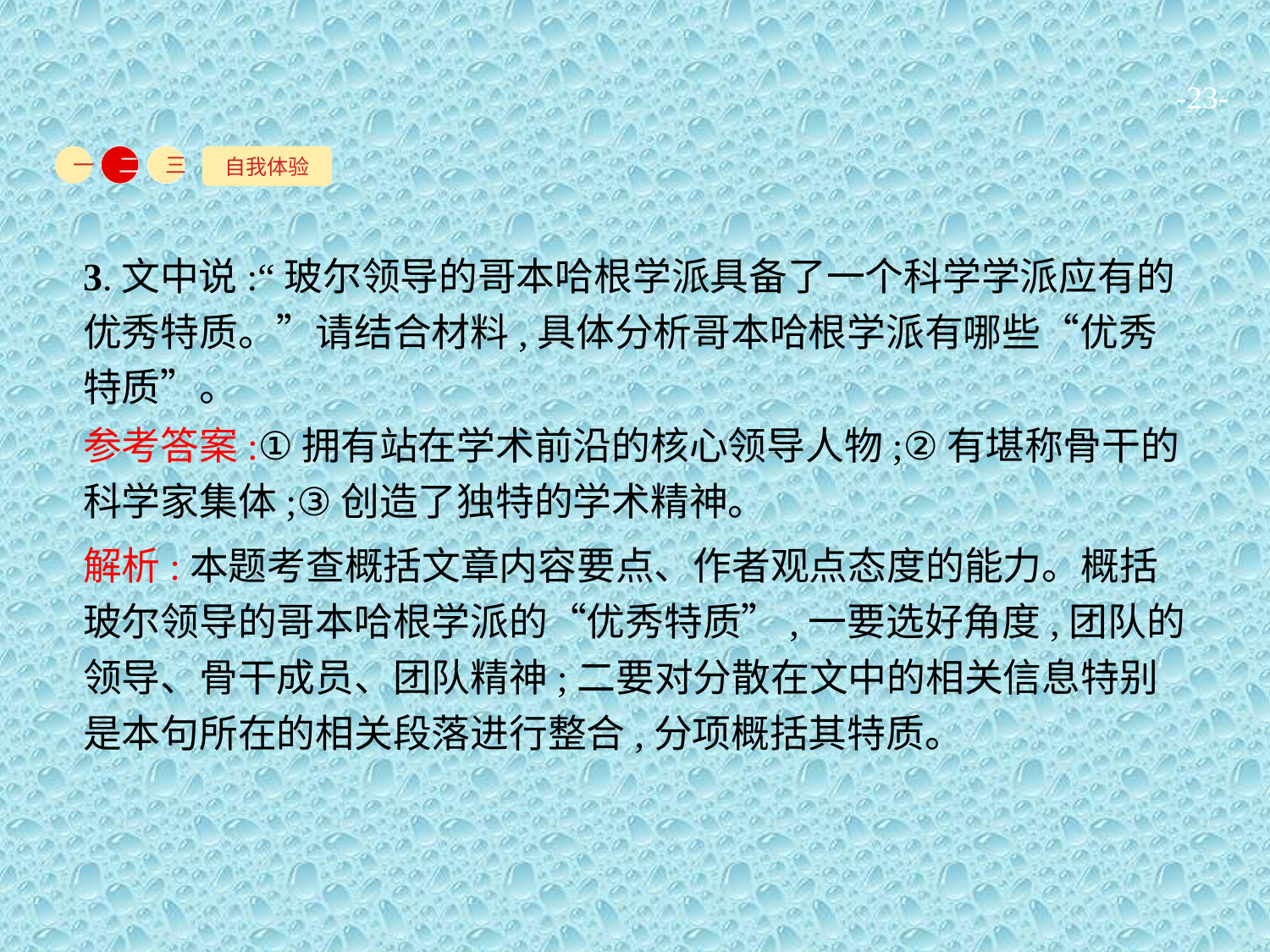

-23-
自我体验
一
二
三
3.文中说:“玻尔领导的哥本哈根学派具备了一个科学学派应有的优秀特质。”请结合材料,具体分析哥本哈根学派有哪些“优秀特质”。
参考答案:①拥有站在学术前沿的核心领导人物;②有堪称骨干的科学家集体;③创造了独特的学术精神。
解析:本题考查概括文章内容要点、作者观点态度的能力。概括玻尔领导的哥本哈根学派的“优秀特质”,一要选好角度,团队的领导、骨干成员、团队精神;二要对分散在文中的相关信息特别是本句所在的相关段落进行整合,分项概括其特质。